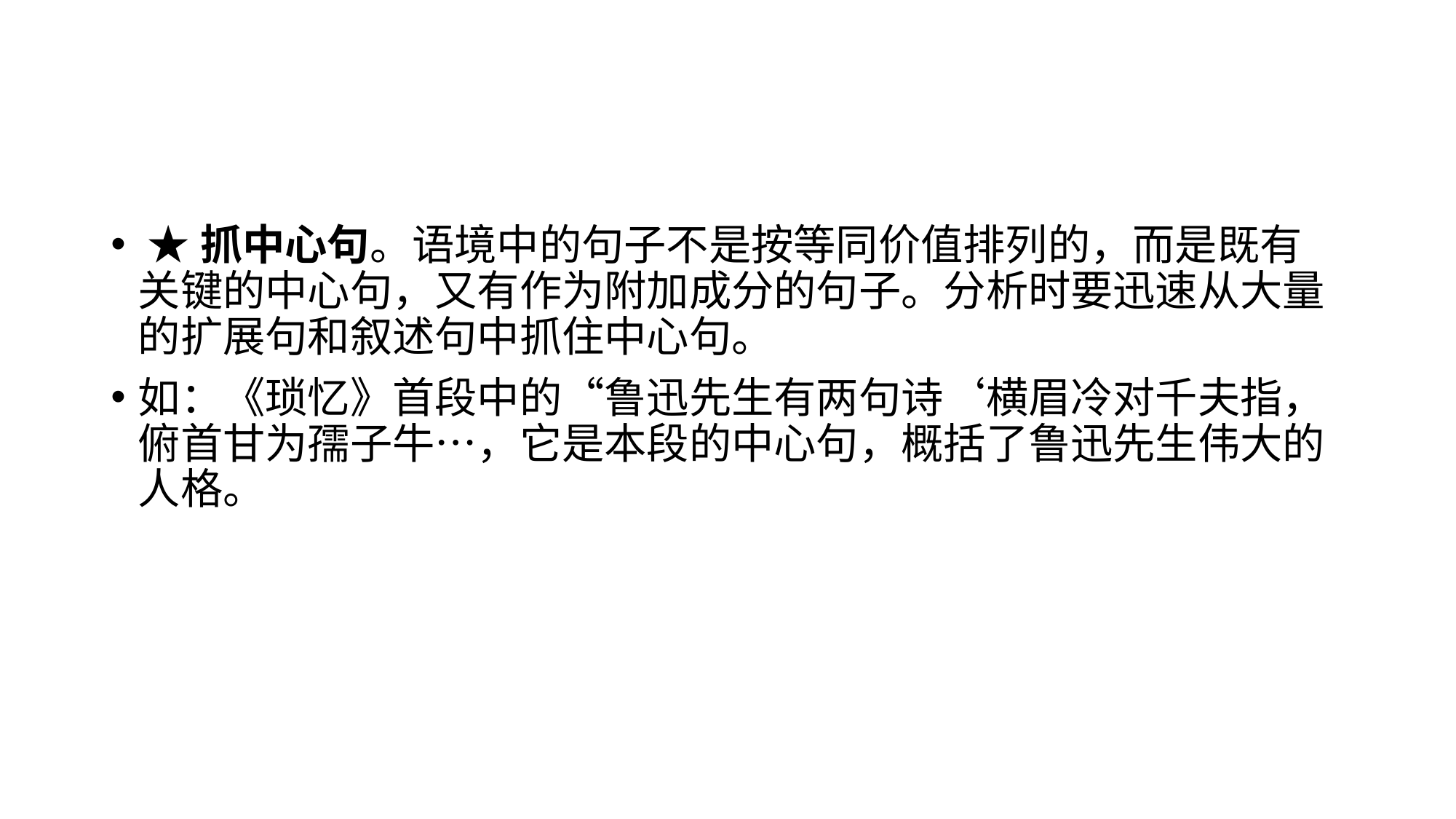

★抓中心句。语境中的句子不是按等同价值排列的，而是既有关键的中心句，又有作为附加成分的句子。分析时要迅速从大量的扩展句和叙述句中抓住中心句。
如：《琐忆》首段中的“鲁迅先生有两句诗‘横眉冷对千夫指，俯首甘为孺子牛…，它是本段的中心句，概括了鲁迅先生伟大的人格。